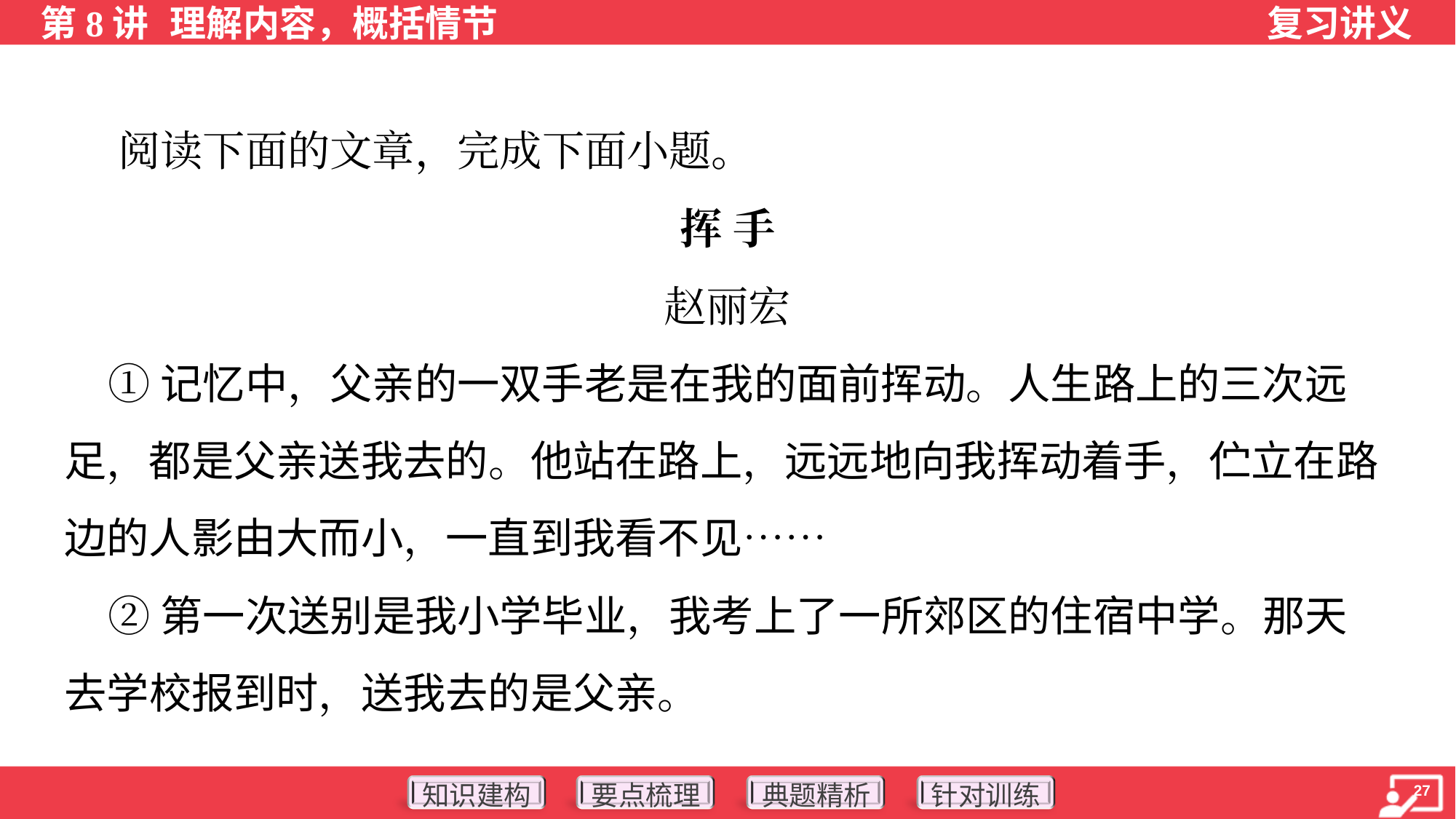

阅读下面的文章，完成下面小题。
挥 手
赵丽宏
    ①记忆中，父亲的一双手老是在我的面前挥动。人生路上的三次远
足，都是父亲送我去的。他站在路上，远远地向我挥动着手，伫立在路
边的人影由大而小，一直到我看不见……
    ②第一次送别是我小学毕业，我考上了一所郊区的住宿中学。那天
去学校报到时，送我去的是父亲。